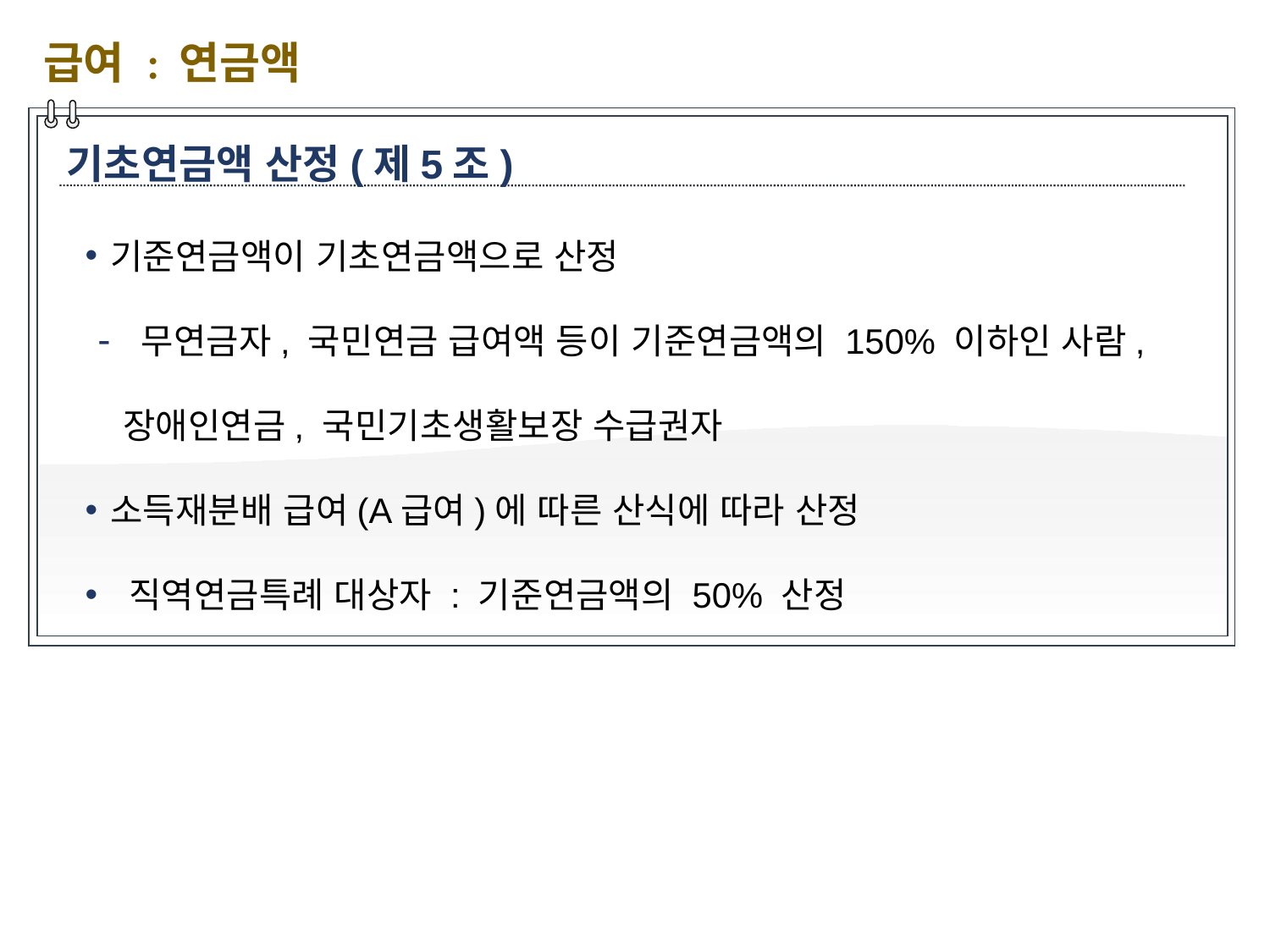

급여 : 연금액

기초연금액 산정(제5조)

기준연금액이 기초연금액으로 산정
 무연금자, 국민연금 급여액 등이 기준연금액의 150% 이하인 사람, 장애인연금, 국민기초생활보장 수급권자
소득재분배 급여(A급여)에 따른 산식에 따라 산정
 직역연금특례 대상자 : 기준연금액의 50% 산정